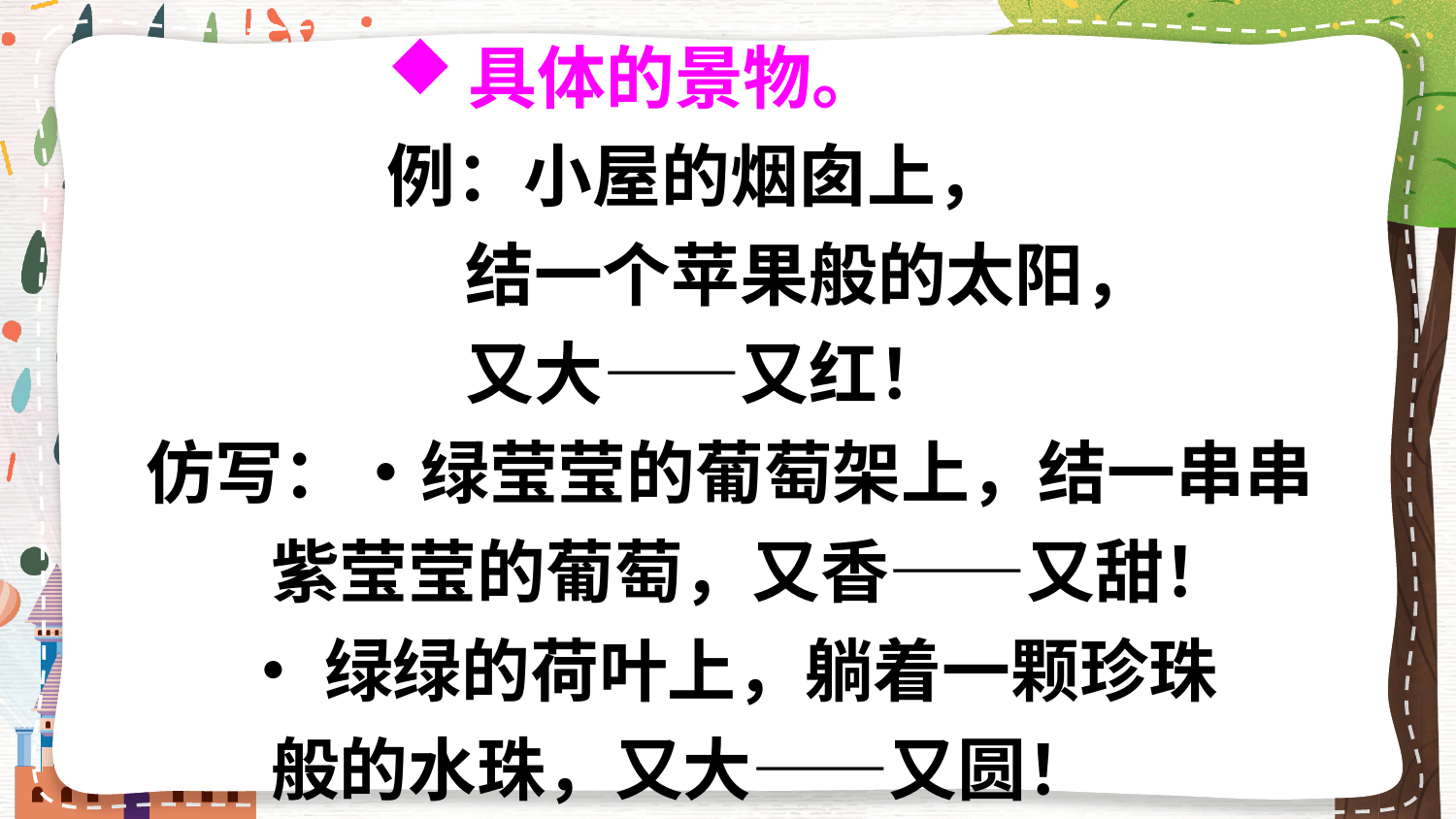

具体的景物。
例：小屋的烟囱上，
    结一个苹果般的太阳，
    又大——又红！
仿写：•绿莹莹的葡萄架上，结一串串
       紫莹莹的葡萄，又香——又甜！
      •绿绿的荷叶上，躺着一颗珍珠
       般的水珠，又大——又圆！